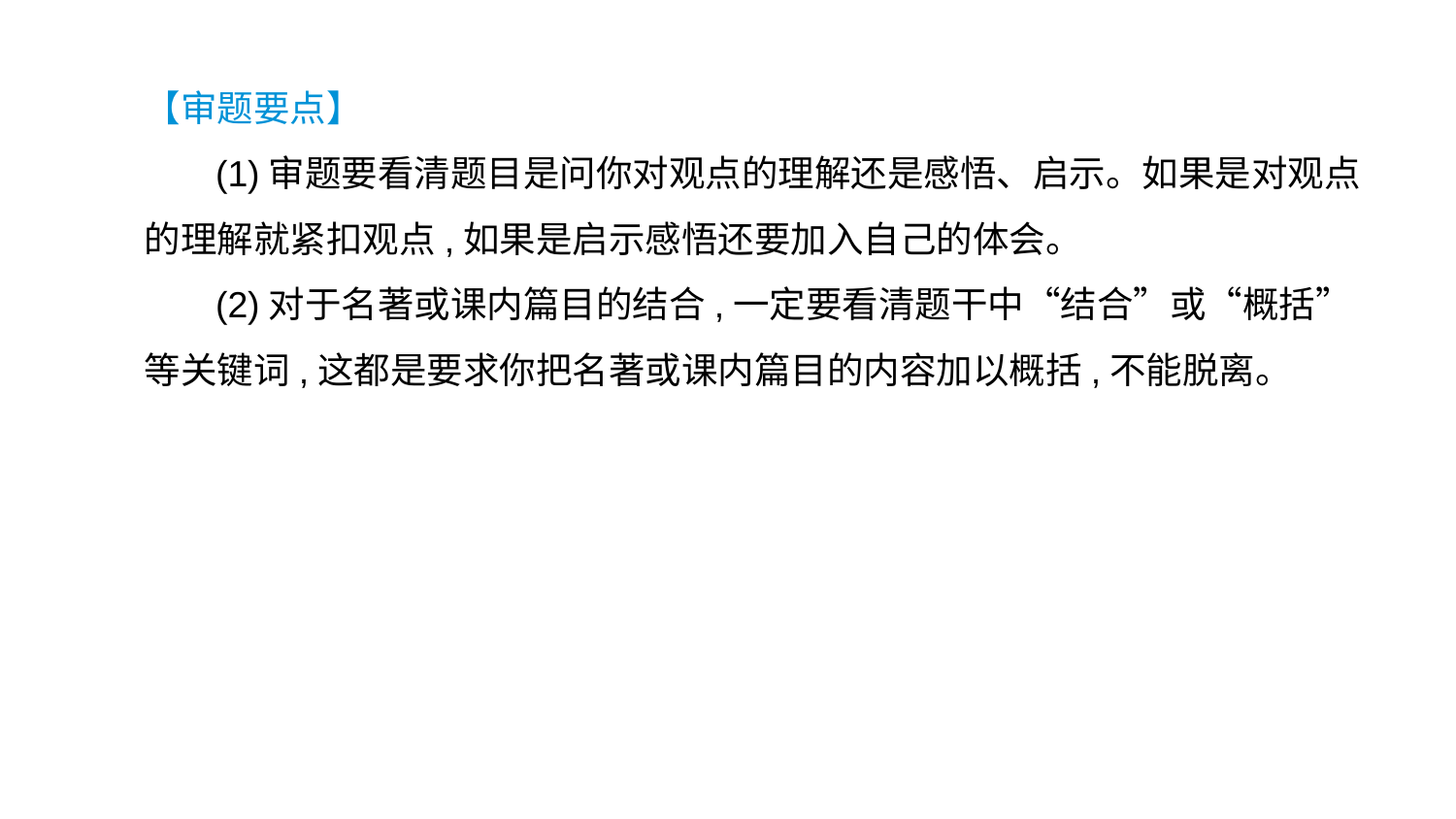

【审题要点】
(1)审题要看清题目是问你对观点的理解还是感悟、启示。如果是对观点的理解就紧扣观点,如果是启示感悟还要加入自己的体会。
(2)对于名著或课内篇目的结合,一定要看清题干中“结合”或“概括”等关键词,这都是要求你把名著或课内篇目的内容加以概括,不能脱离。